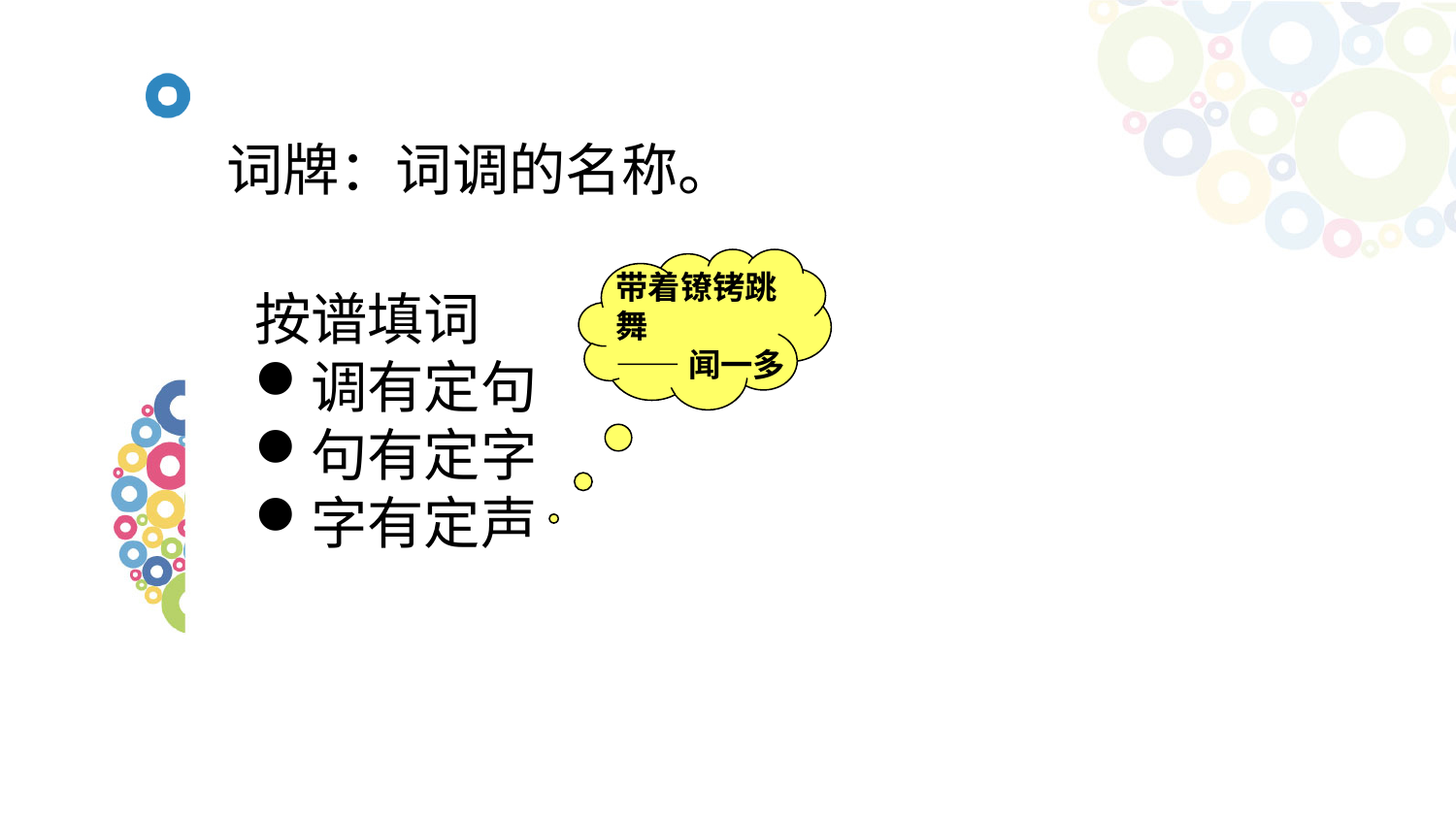

# 词牌：词调的名称。

带着镣铐跳舞
——闻一多
按谱填词
调有定句
句有定字
字有定声